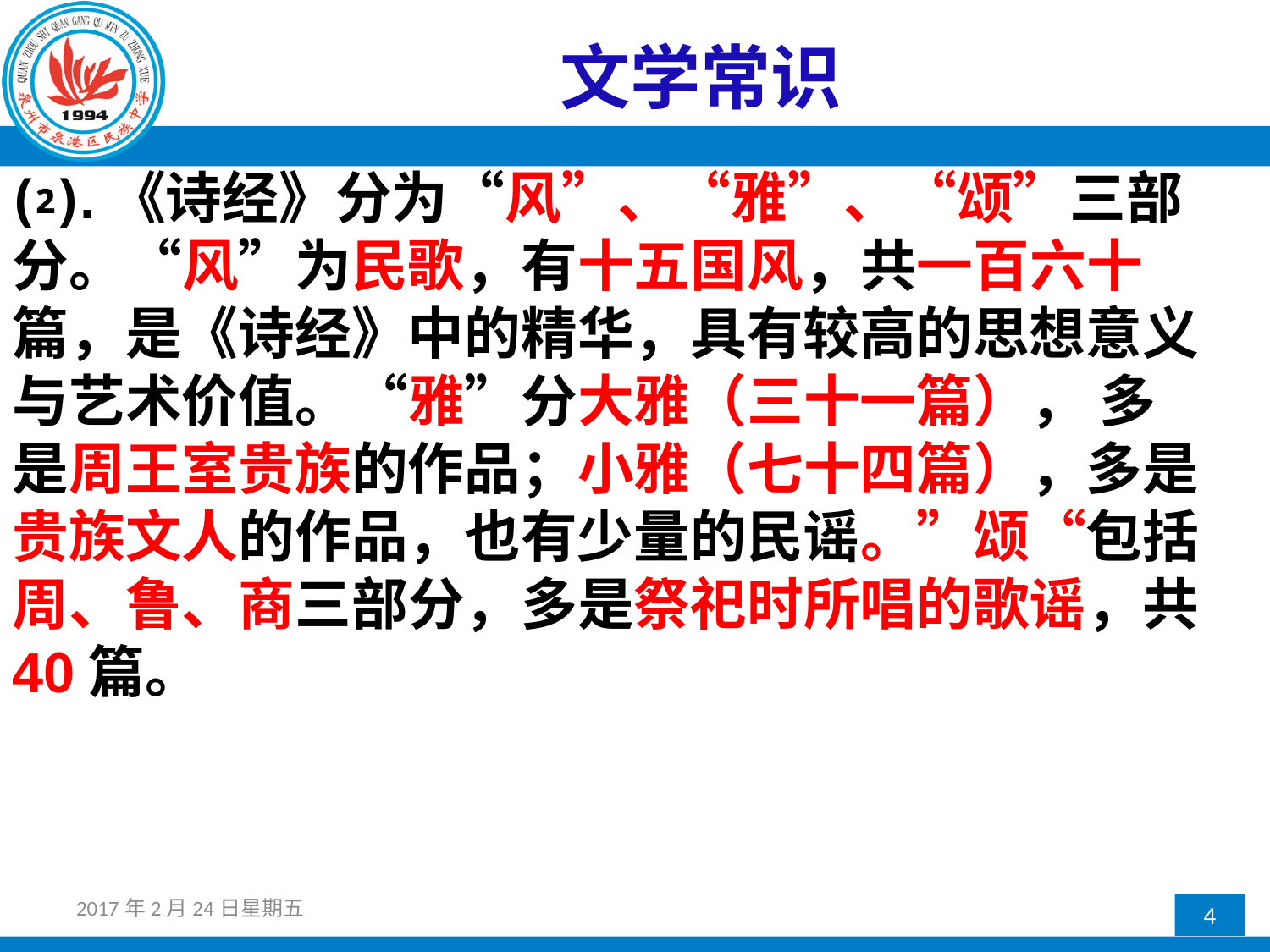

# 文学常识
⑵.《诗经》分为“风”、“雅”、“颂”三部分。“风”为民歌，有十五国风，共一百六十篇，是《诗经》中的精华，具有较高的思想意义与艺术价值。“雅”分大雅（三十一篇）， 多是周王室贵族的作品；小雅（七十四篇），多是贵族文人的作品，也有少量的民谣。”颂“包括周、鲁、商三部分，多是祭祀时所唱的歌谣，共40篇。

2017年2月24日星期五